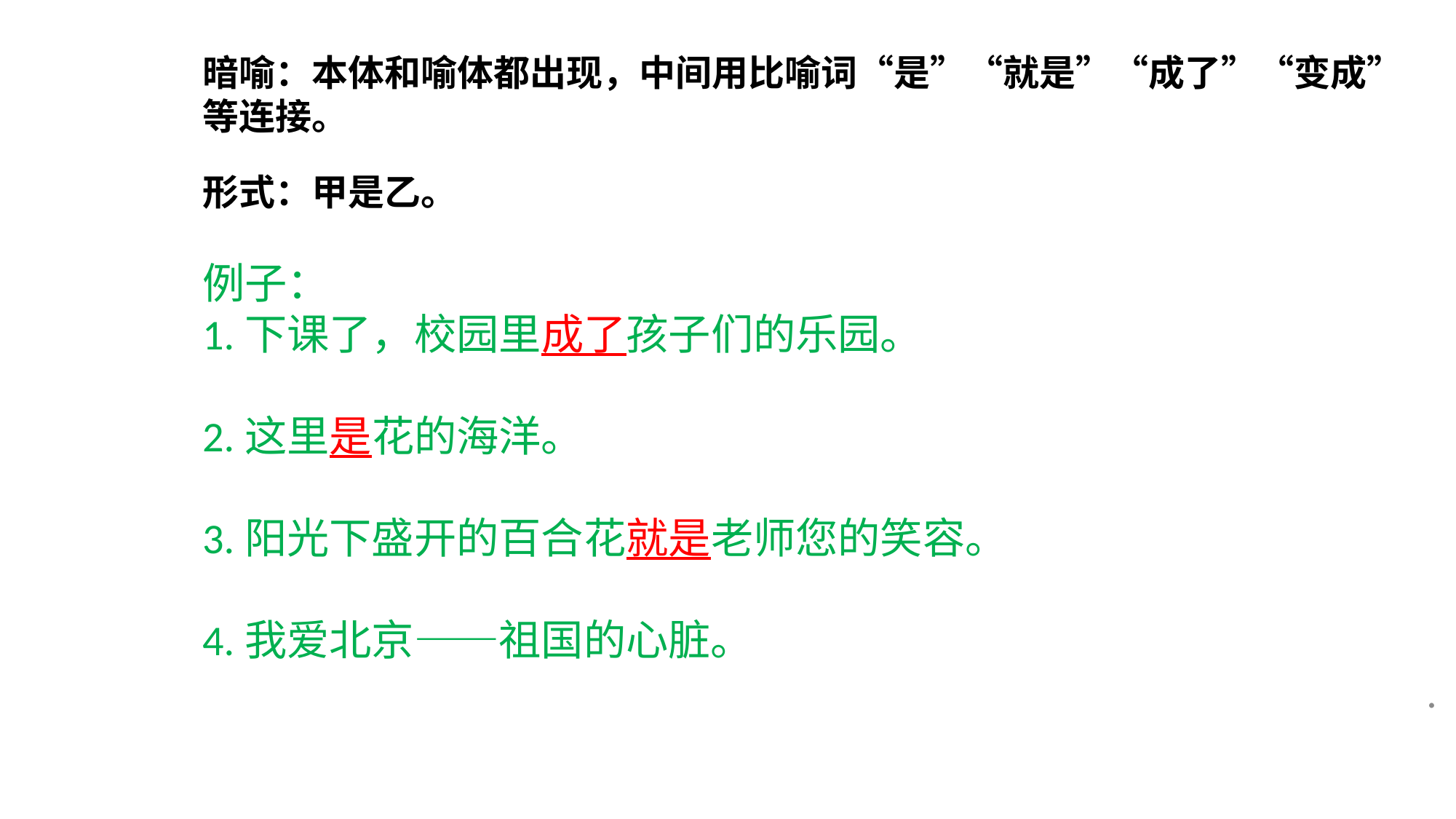

# 暗喻：本体和喻体都出现，中间用比喻词“是”“就是”“成了”“变成”等连接。
形式：甲是乙。
例子：
1.下课了，校园里成了孩子们的乐园。

2.这里是花的海洋。

3.阳光下盛开的百合花就是老师您的笑容。

4.我爱北京——祖国的心脏。
.